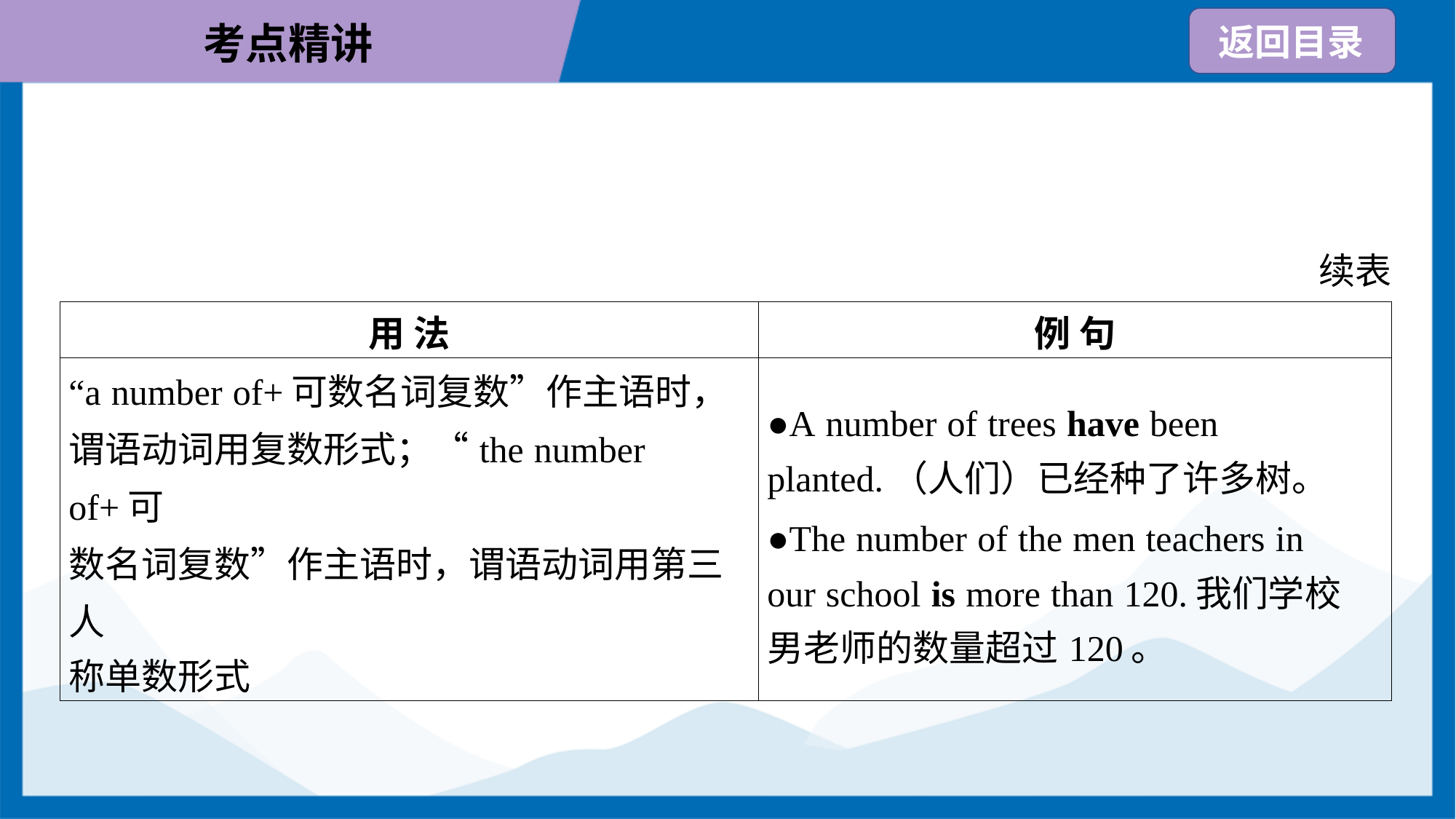

续表
| 用 法 | 例 句 |
| --- | --- |
| “a number of+可数名词复数”作主语时， 谓语动词用复数形式；“the number of+可 数名词复数”作主语时，谓语动词用第三人 称单数形式 | ●A number of trees have been planted.（人们）已经种了许多树。 ●The number of the men teachers in our school is more than 120.我们学校 男老师的数量超过120。 |